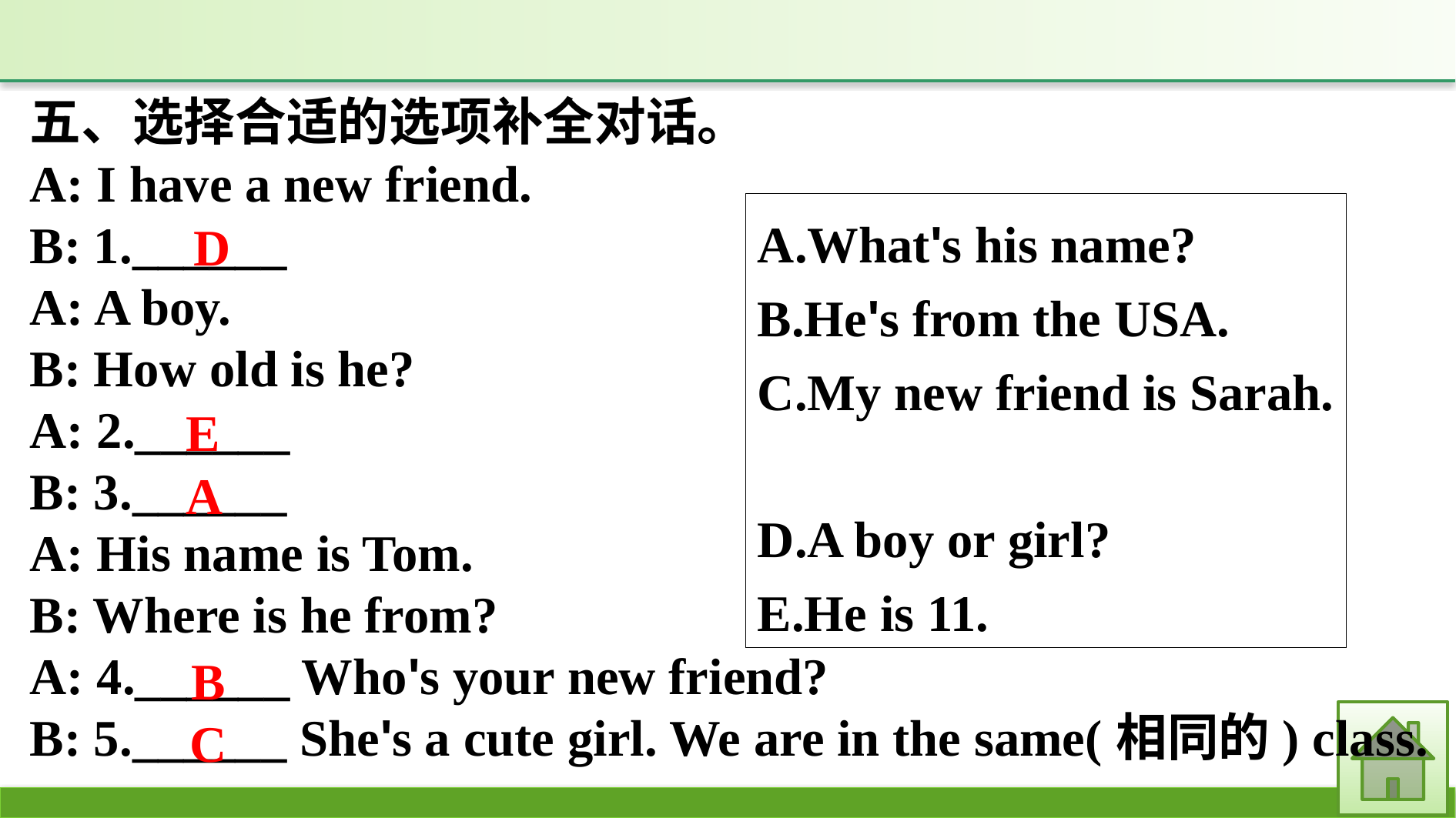

五、选择合适的选项补全对话。
A: I have a new friend.
B: 1.______
A: A boy.
B: How old is he?
A: 2.______
B: 3.______
A: His name is Tom.
B: Where is he from?
A: 4.______ Who's your new friend?
B: 5.______ She's a cute girl. We are in the same(相同的) class.
A.What's his name?
B.He's from the USA.
C.My new friend is Sarah.
D.A boy or girl?
E.He is 11.
D
E
A
B
C